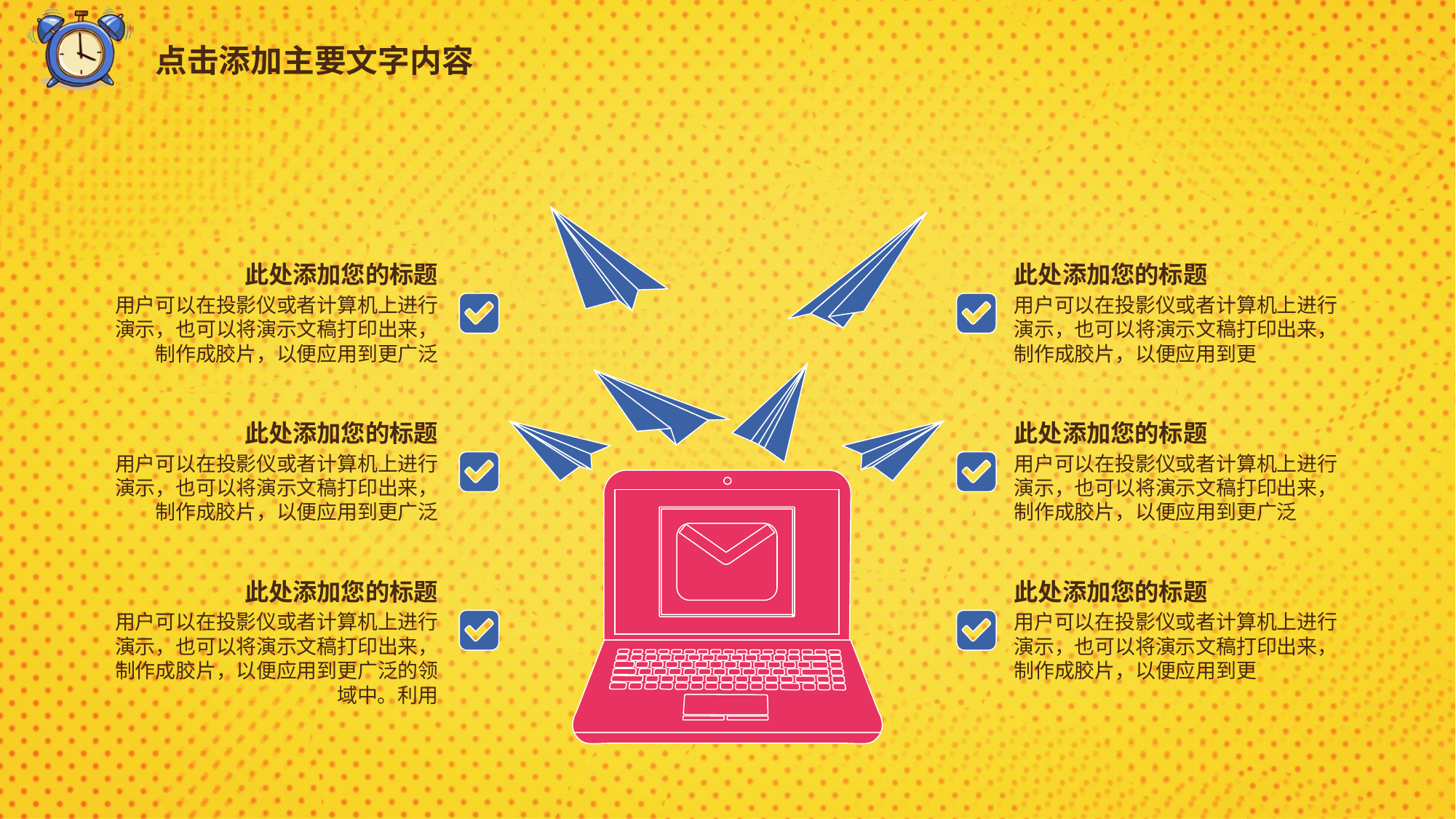

此处添加您的标题
用户可以在投影仪或者计算机上进行演示，也可以将演示文稿打印出来，制作成胶片，以便应用到更广泛
此处添加您的标题
用户可以在投影仪或者计算机上进行演示，也可以将演示文稿打印出来，制作成胶片，以便应用到更

此处添加您的标题
用户可以在投影仪或者计算机上进行演示，也可以将演示文稿打印出来，制作成胶片，以便应用到更广泛
此处添加您的标题
用户可以在投影仪或者计算机上进行演示，也可以将演示文稿打印出来，制作成胶片，以便应用到更广泛

此处添加您的标题
用户可以在投影仪或者计算机上进行演示，也可以将演示文稿打印出来，制作成胶片，以便应用到更广泛的领域中。利用
此处添加您的标题
用户可以在投影仪或者计算机上进行演示，也可以将演示文稿打印出来，制作成胶片，以便应用到更